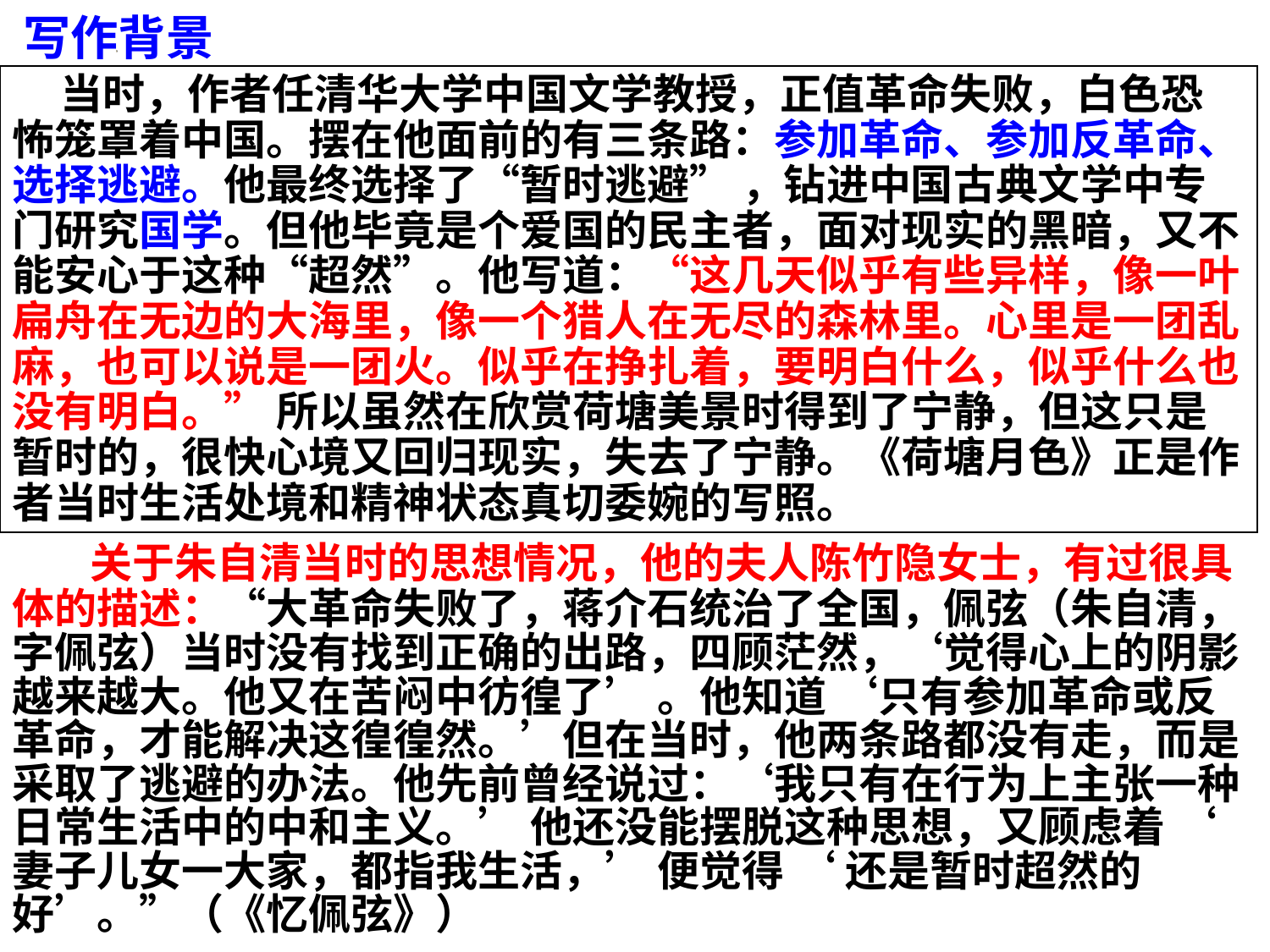

写作背景
    当时，作者任清华大学中国文学教授，正值革命失败，白色恐怖笼罩着中国。摆在他面前的有三条路：参加革命、参加反革命、选择逃避。他最终选择了“暂时逃避” ，钻进中国古典文学中专门研究国学。但他毕竟是个爱国的民主者，面对现实的黑暗，又不能安心于这种“超然”。他写道：“这几天似乎有些异样，像一叶扁舟在无边的大海里，像一个猎人在无尽的森林里。心里是一团乱麻，也可以说是一团火。似乎在挣扎着，要明白什么，似乎什么也没有明白。” 所以虽然在欣赏荷塘美景时得到了宁静，但这只是暂时的，很快心境又回归现实，失去了宁静。《荷塘月色》正是作者当时生活处境和精神状态真切委婉的写照。
     关于朱自清当时的思想情况，他的夫人陈竹隐女士，有过很具体的描述：“大革命失败了，蒋介石统治了全国，佩弦（朱自清，字佩弦）当时没有找到正确的出路，四顾茫然，‘觉得心上的阴影越来越大。他又在苦闷中彷徨了’ 。他知道 ‘只有参加革命或反革命，才能解决这徨徨然。’但在当时，他两条路都没有走，而是采取了逃避的办法。他先前曾经说过：‘我只有在行为上主张一种日常生活中的中和主义。’ 他还没能摆脱这种思想，又顾虑着 ‘ 妻子儿女一大家，都指我生活，’ 便觉得 ‘ 还是暂时超然的好’。”（《忆佩弦》）